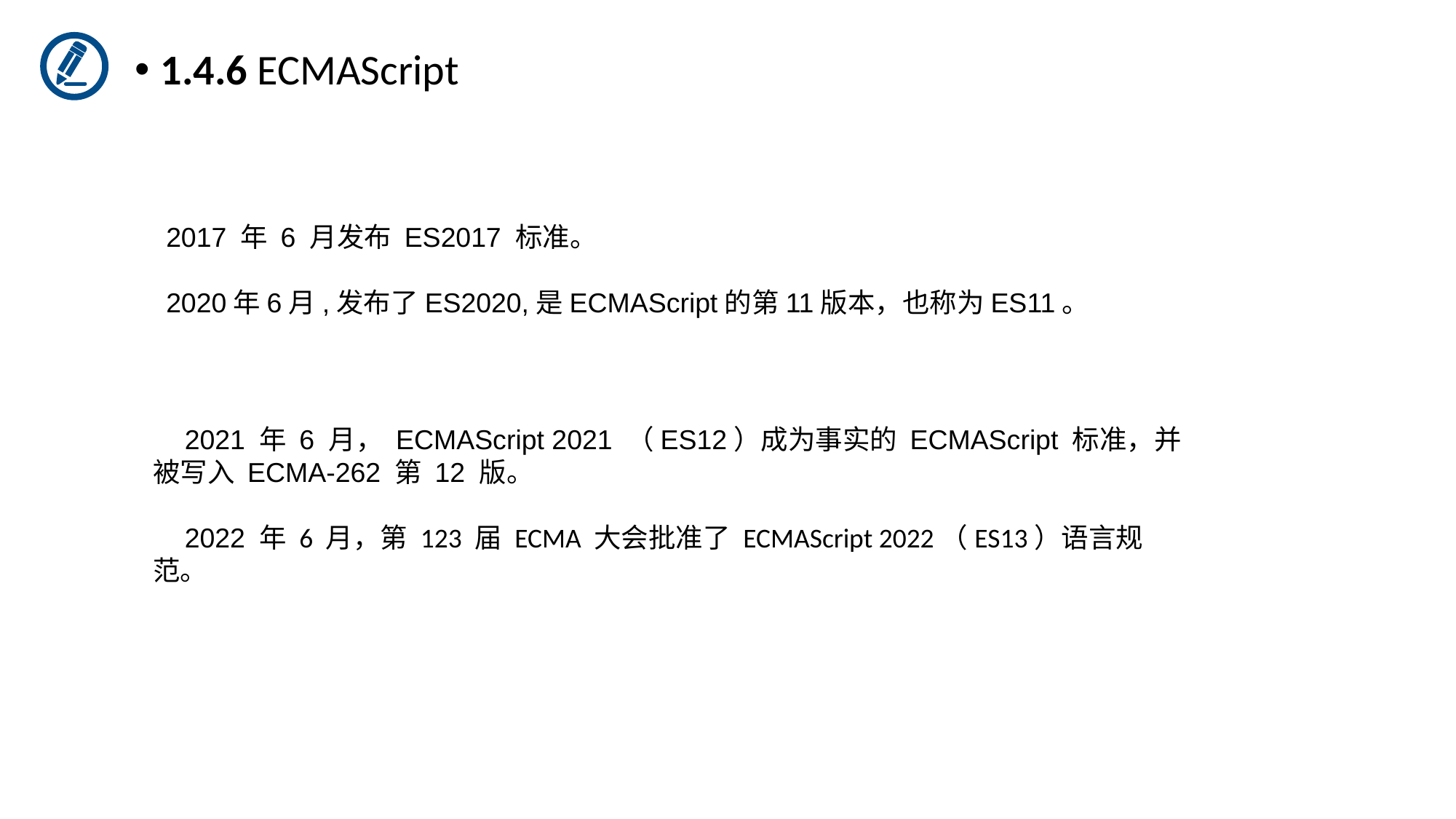

1.4.6 ECMAScript
2017 年 6 月发布 ES2017 标准。

2020年6月,发布了ES2020,是ECMAScript的第11版本，也称为ES11。

2021 年 6 月， ECMAScript 2021 （ES12）成为事实的 ECMAScript 标准，并被写入 ECMA-262 第 12 版。

2022 年 6 月，第 123 届 ECMA 大会批准了 ECMAScript 2022（ES13）语言规范。